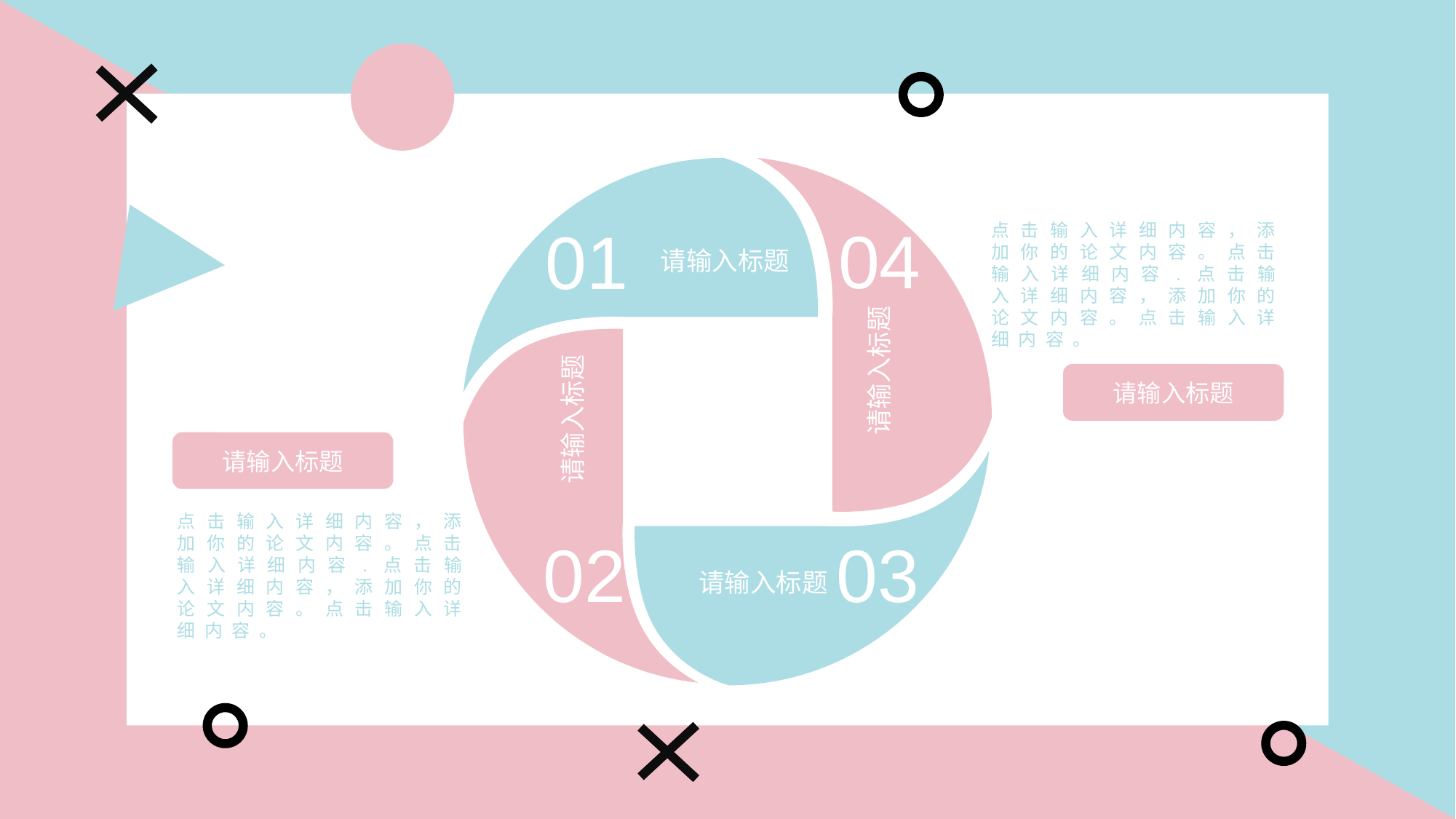

04
请输入标题

01
请输入标题

请输入标题
02

03
请输入标题

点击输入详细内容，添加你的论文内容。点击输入详细内容.点击输入详细内容，添加你的论文内容。点击输入详细内容。

请输入标题
请输入标题
点击输入详细内容，添加你的论文内容。点击输入详细内容.点击输入详细内容，添加你的论文内容。点击输入详细内容。